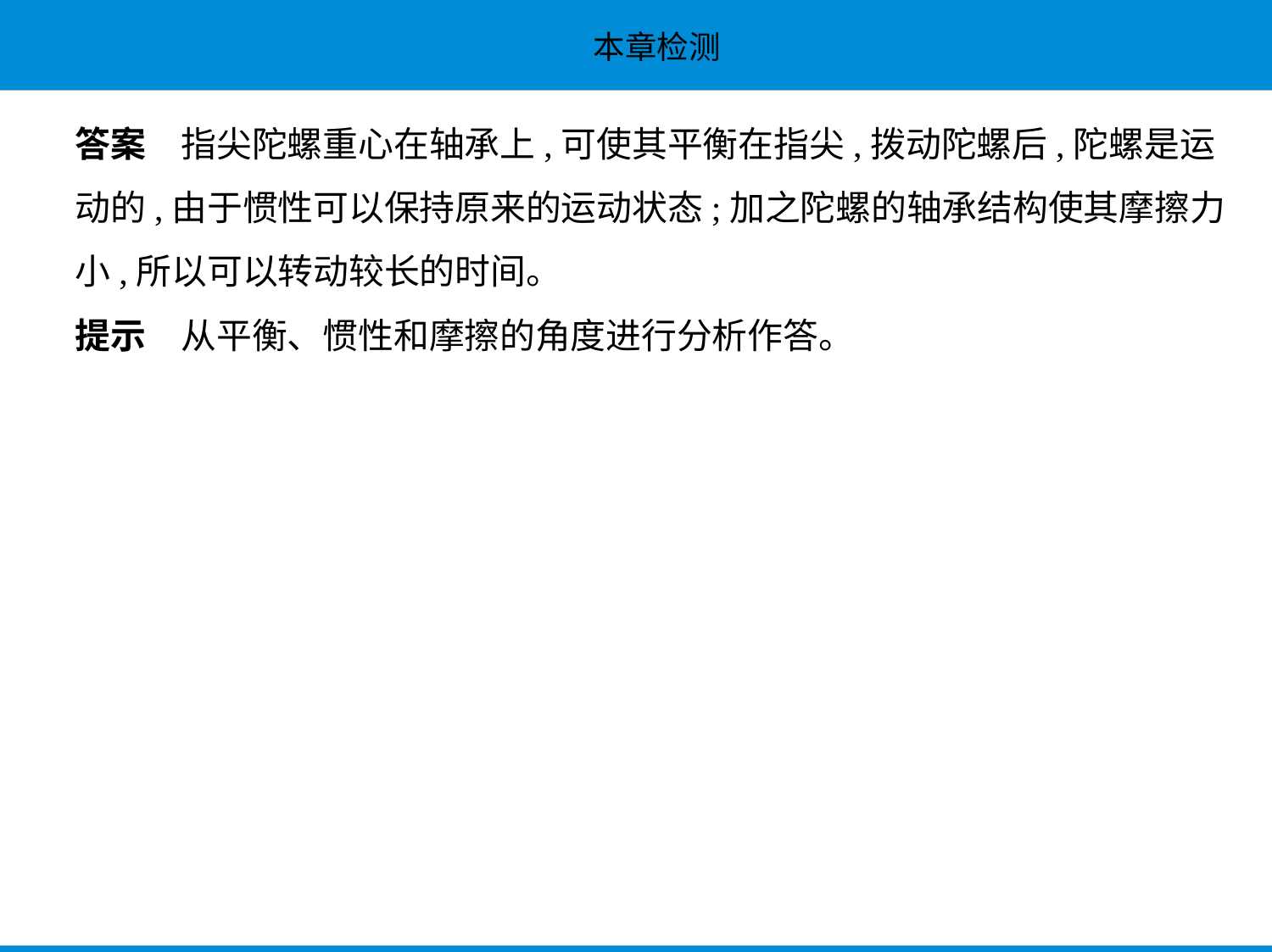

答案　指尖陀螺重心在轴承上,可使其平衡在指尖,拨动陀螺后,陀螺是运
动的,由于惯性可以保持原来的运动状态;加之陀螺的轴承结构使其摩擦力
小,所以可以转动较长的时间。
提示　从平衡、惯性和摩擦的角度进行分析作答。